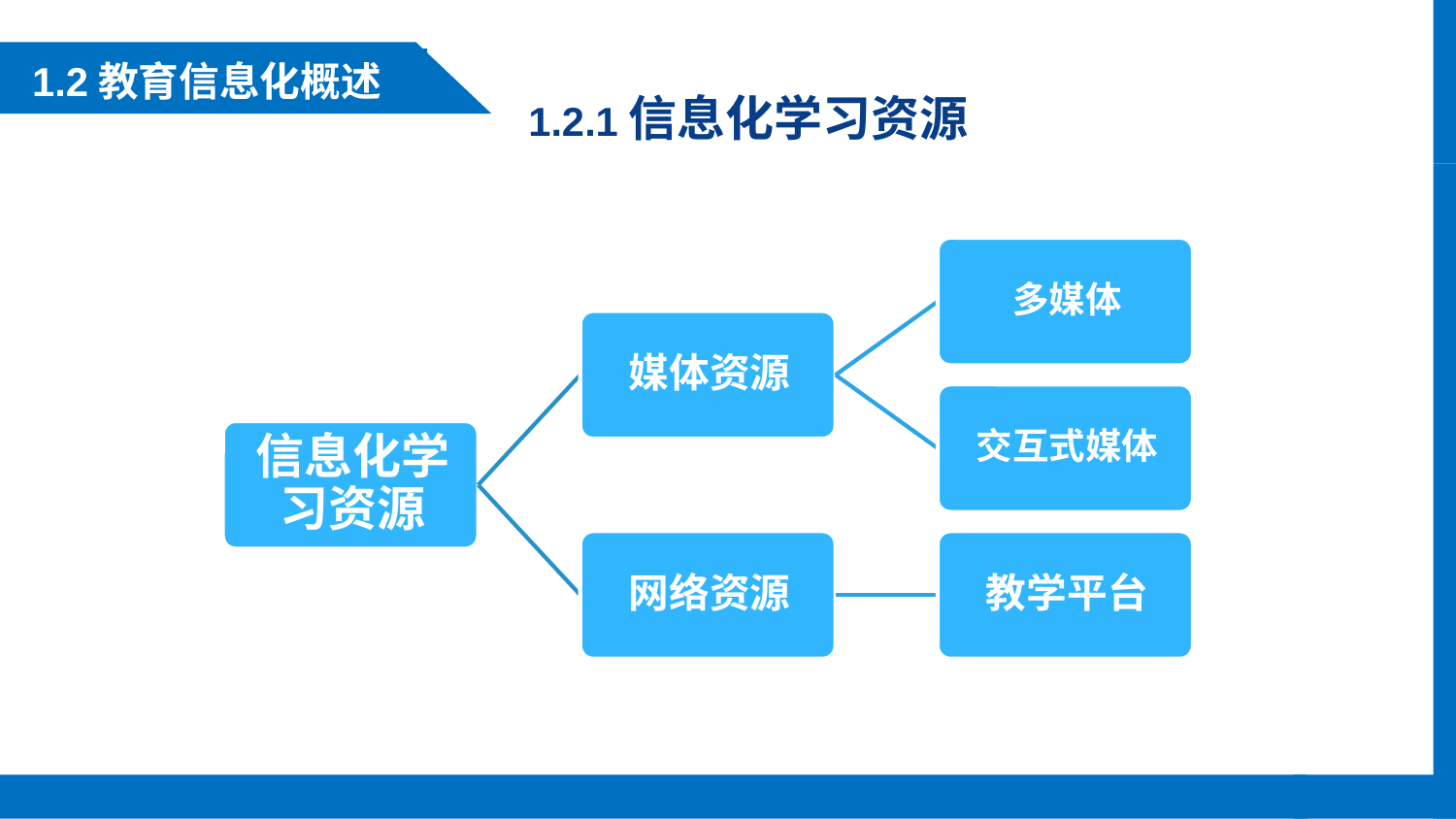

1.2教育信息化概述
1.2.1信息化学习资源
信息化学习资源

媒体资源

多媒体

交互式媒体

网络资源

教学平台